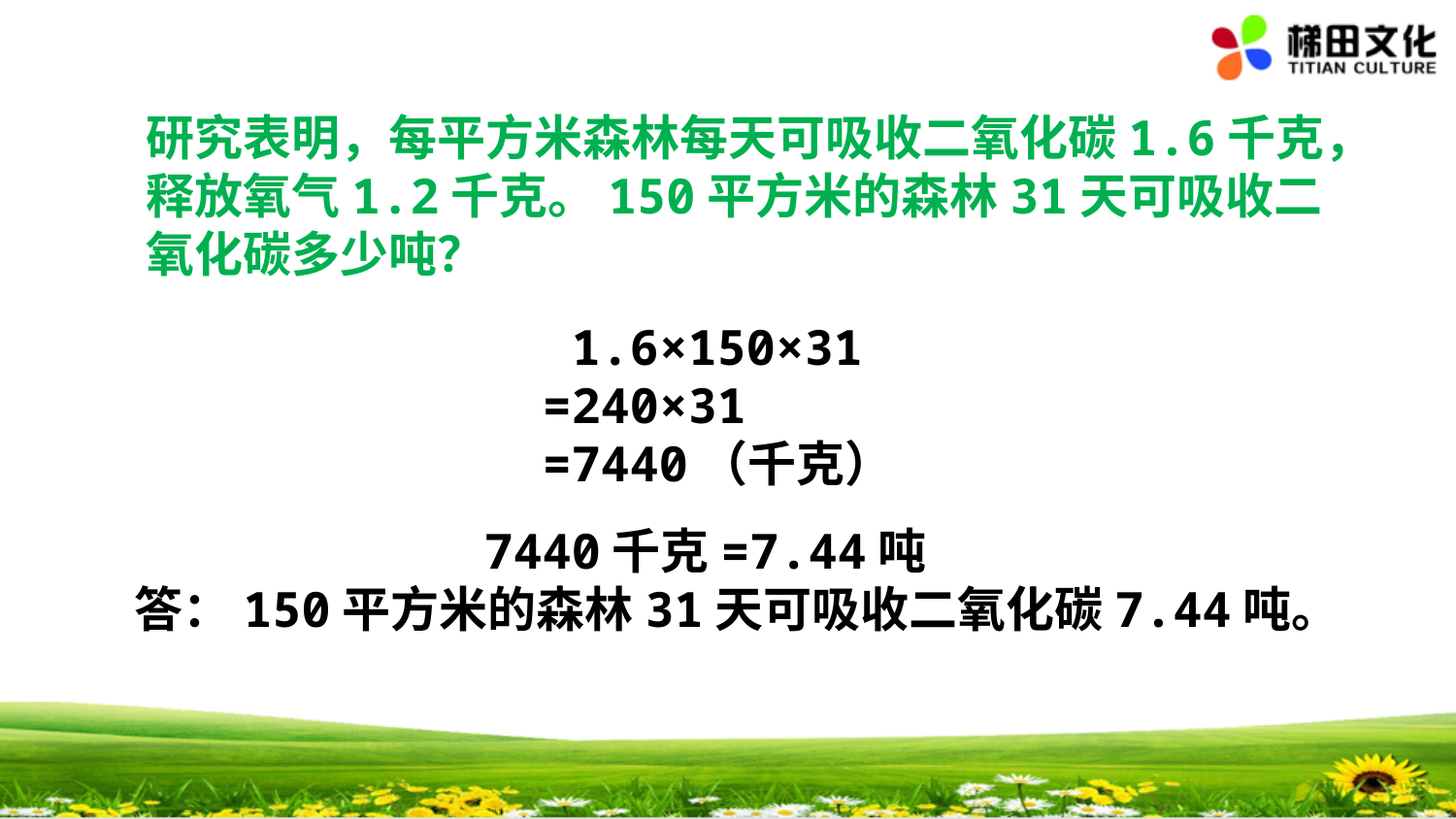

研究表明，每平方米森林每天可吸收二氧化碳1.6千克，释放氧气1.2千克。150平方米的森林31天可吸收二氧化碳多少吨？
               1.6×150×31
              =240×31
              =7440（千克）
            7440千克=7.44吨
答：150平方米的森林31天可吸收二氧化碳7.44吨。